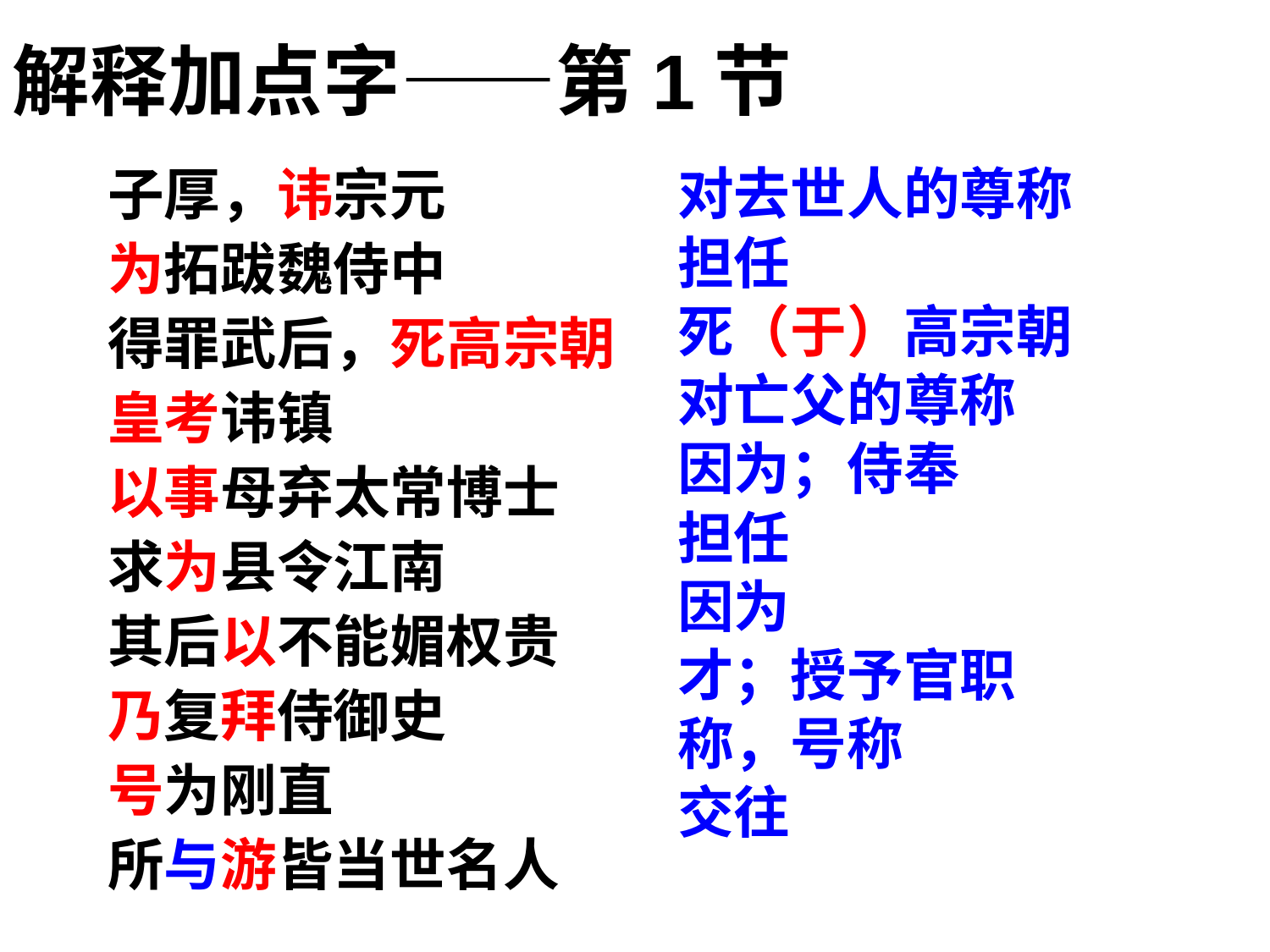

解释加点字——第1节
子厚，讳宗元
为拓跋魏侍中
得罪武后，死高宗朝
皇考讳镇
以事母弃太常博士
求为县令江南
其后以不能媚权贵
乃复拜侍御史
号为刚直
所与游皆当世名人
对去世人的尊称
担任
死（于）高宗朝
对亡父的尊称
因为；侍奉
担任
因为
才；授予官职
称，号称
交往